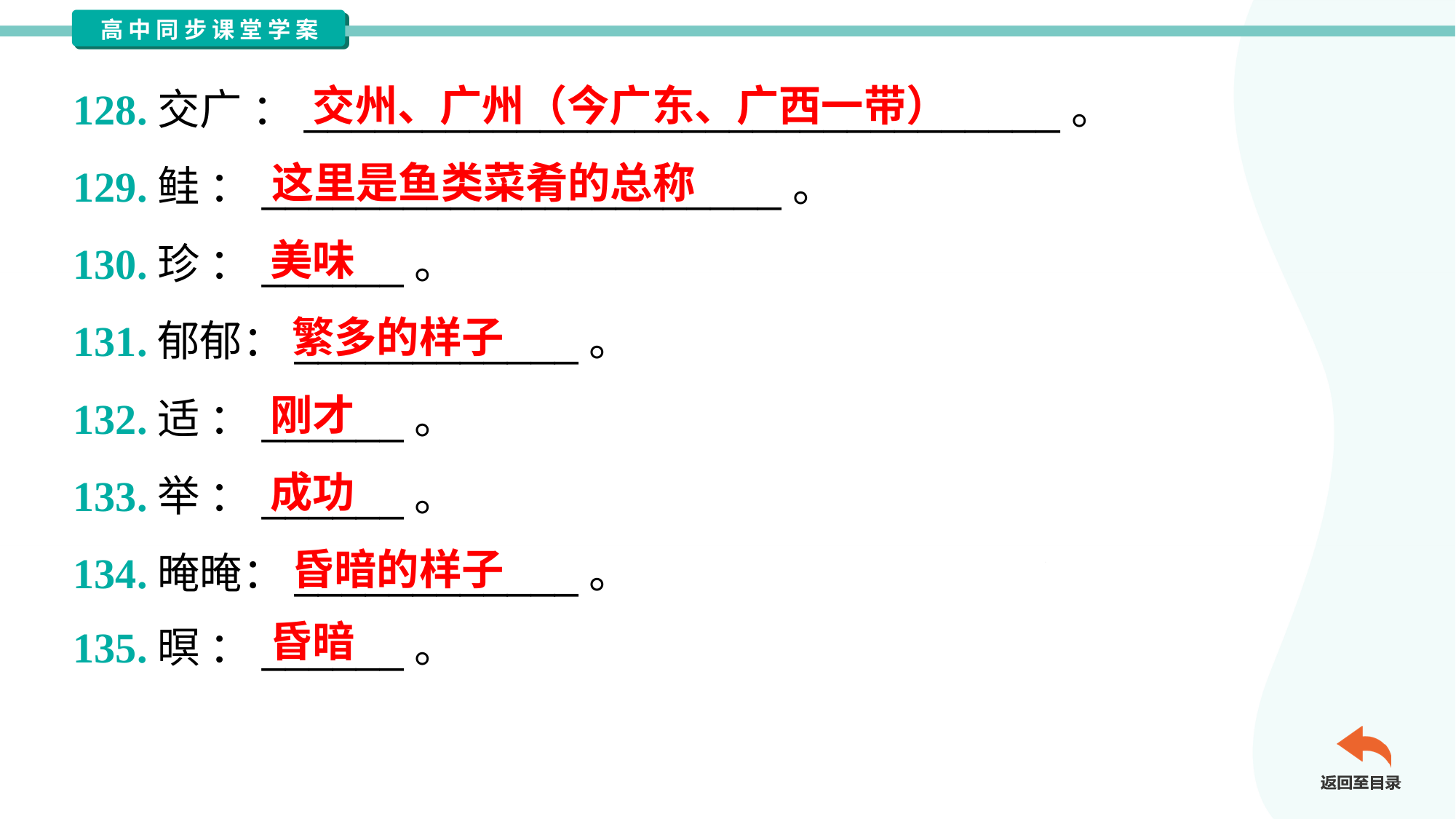

交州、广州（今广东、广西一带）
128.交广 ：________________________________。
129.鲑 ：______________________。
130.珍 ：______。
131.郁郁：____________。
132.适 ：______。
133.举 ：______。
134.晻晻：____________。
135.暝 ：______。
这里是鱼类菜肴的总称
美味
繁多的样子
刚才
成功
昏暗的样子
昏暗